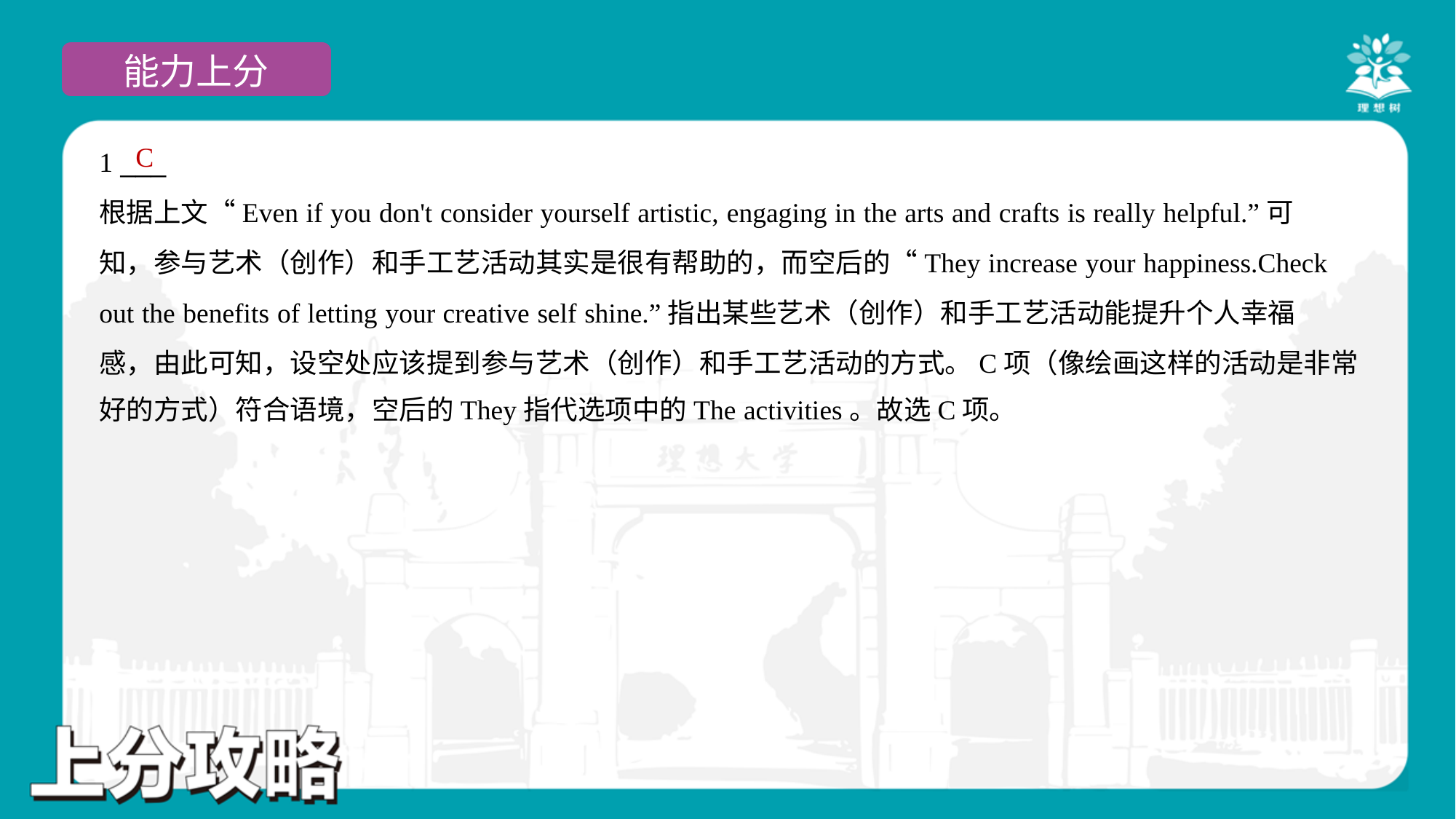

C
1 ___
根据上文“Even if you don't consider yourself artistic, engaging in the arts and crafts is really helpful.”可
知，参与艺术（创作）和手工艺活动其实是很有帮助的，而空后的“They increase your happiness.Check
out the benefits of letting your creative self shine.”指出某些艺术（创作）和手工艺活动能提升个人幸福
感，由此可知，设空处应该提到参与艺术（创作）和手工艺活动的方式。C项（像绘画这样的活动是非常
好的方式）符合语境，空后的They指代选项中的The activities。故选C项。